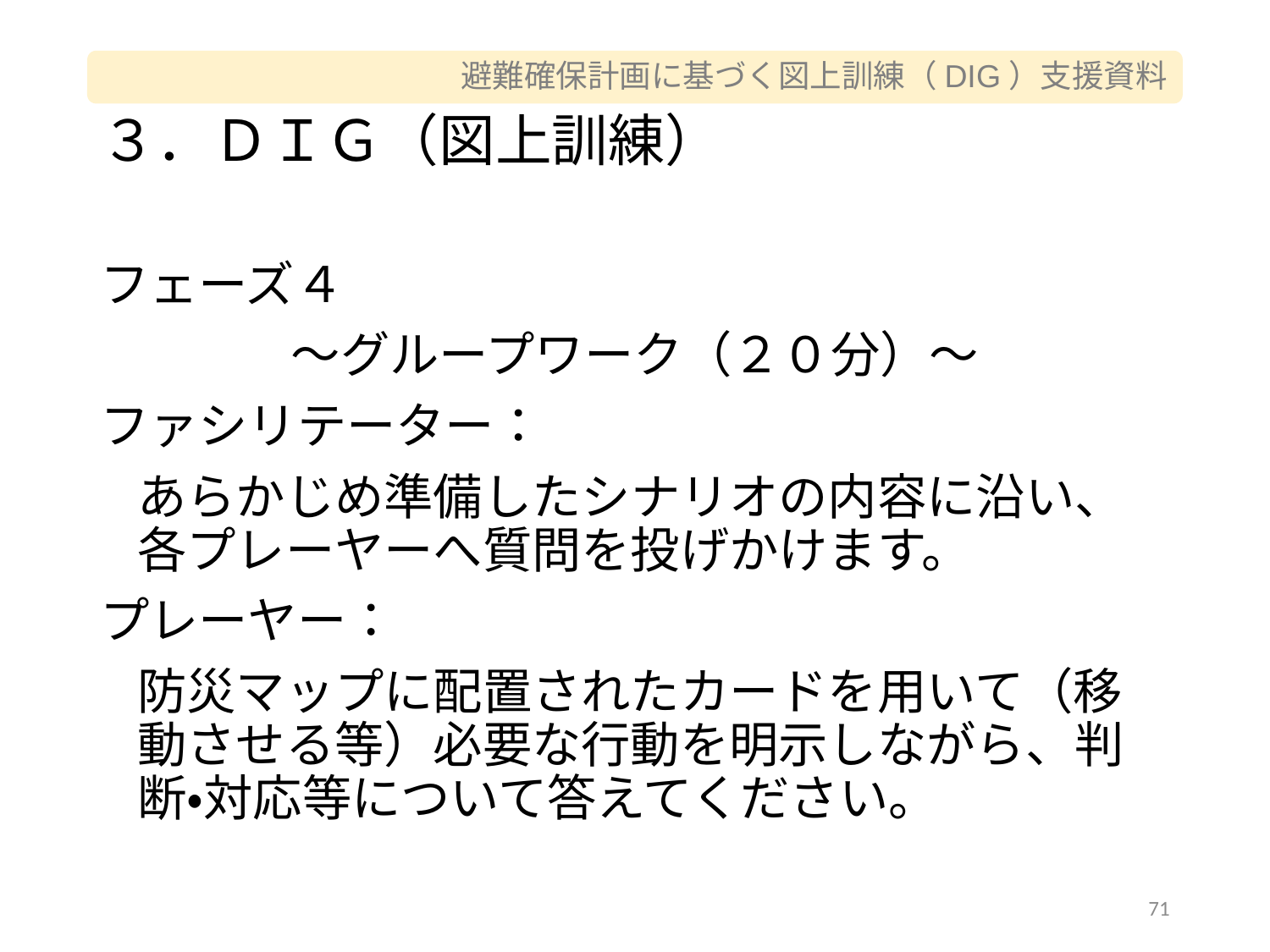

# ３．ＤＩＧ（図上訓練）
フェーズ４
～グループワーク（２０分）～
ファシリテーター：
あらかじめ準備したシナリオの内容に沿い、各プレーヤーへ質問を投げかけます。
プレーヤー：
防災マップに配置されたカードを用いて（移動させる等）必要な行動を明示しながら、判断・対応等について答えてください。

71